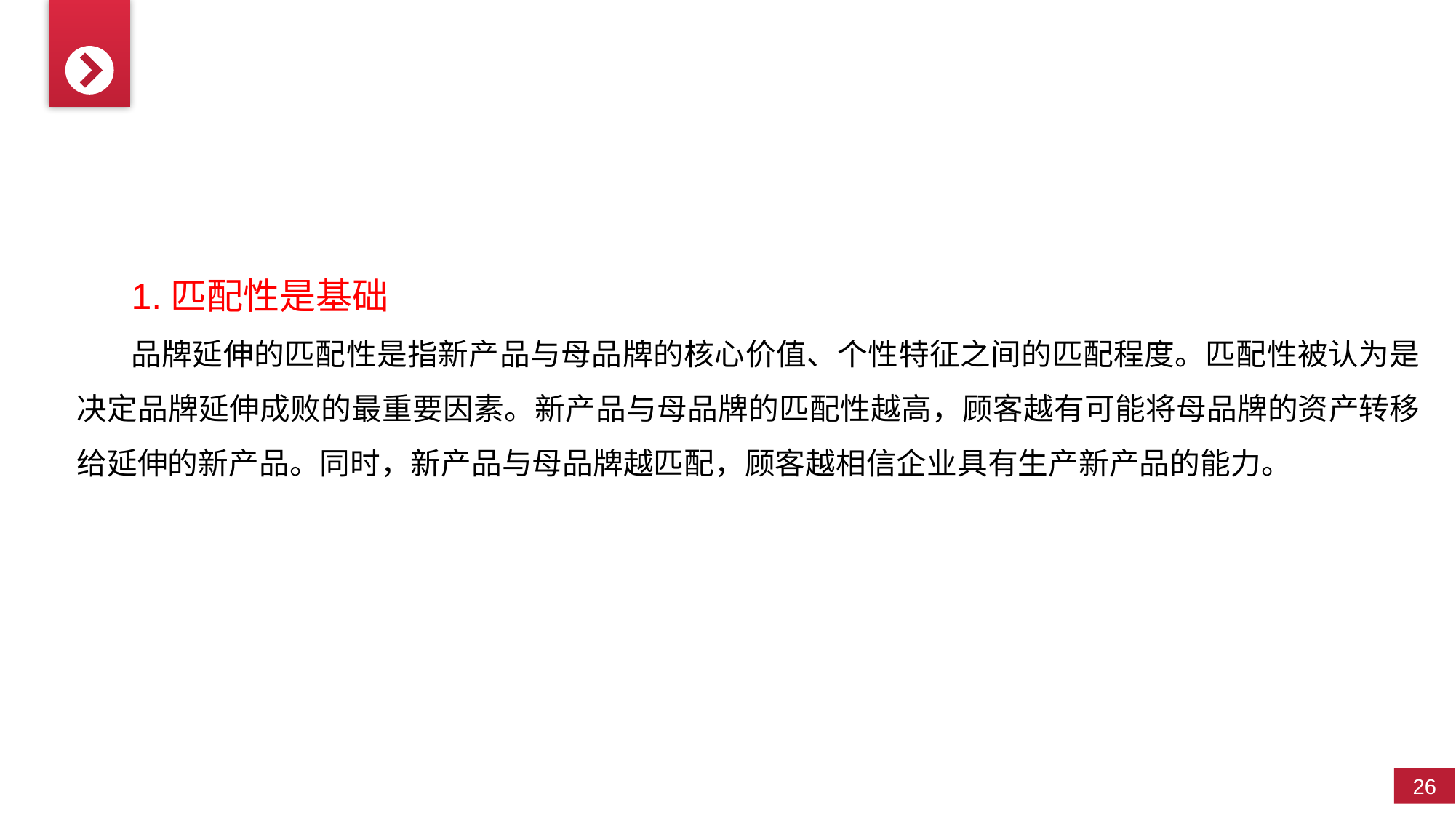

1.匹配性是基础
品牌延伸的匹配性是指新产品与母品牌的核心价值、个性特征之间的匹配程度。匹配性被认为是决定品牌延伸成败的最重要因素。新产品与母品牌的匹配性越高，顾客越有可能将母品牌的资产转移给延伸的新产品。同时，新产品与母品牌越匹配，顾客越相信企业具有生产新产品的能力。